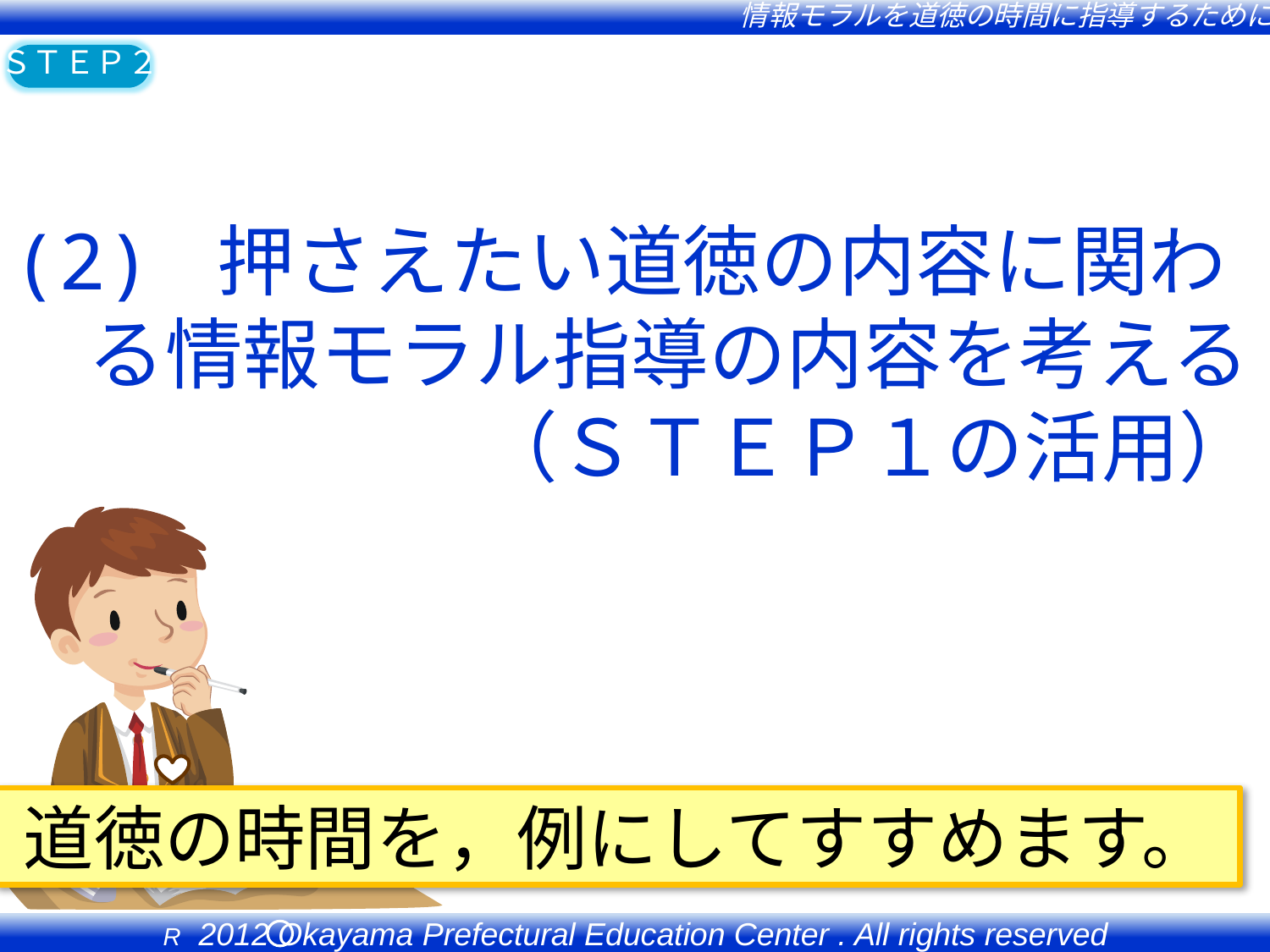

(2) 押さえたい道徳の内容に関わる情報モラル指導の内容を考える
（ＳＴＥＰ１の活用）

道徳の時間を，例にしてすすめます。